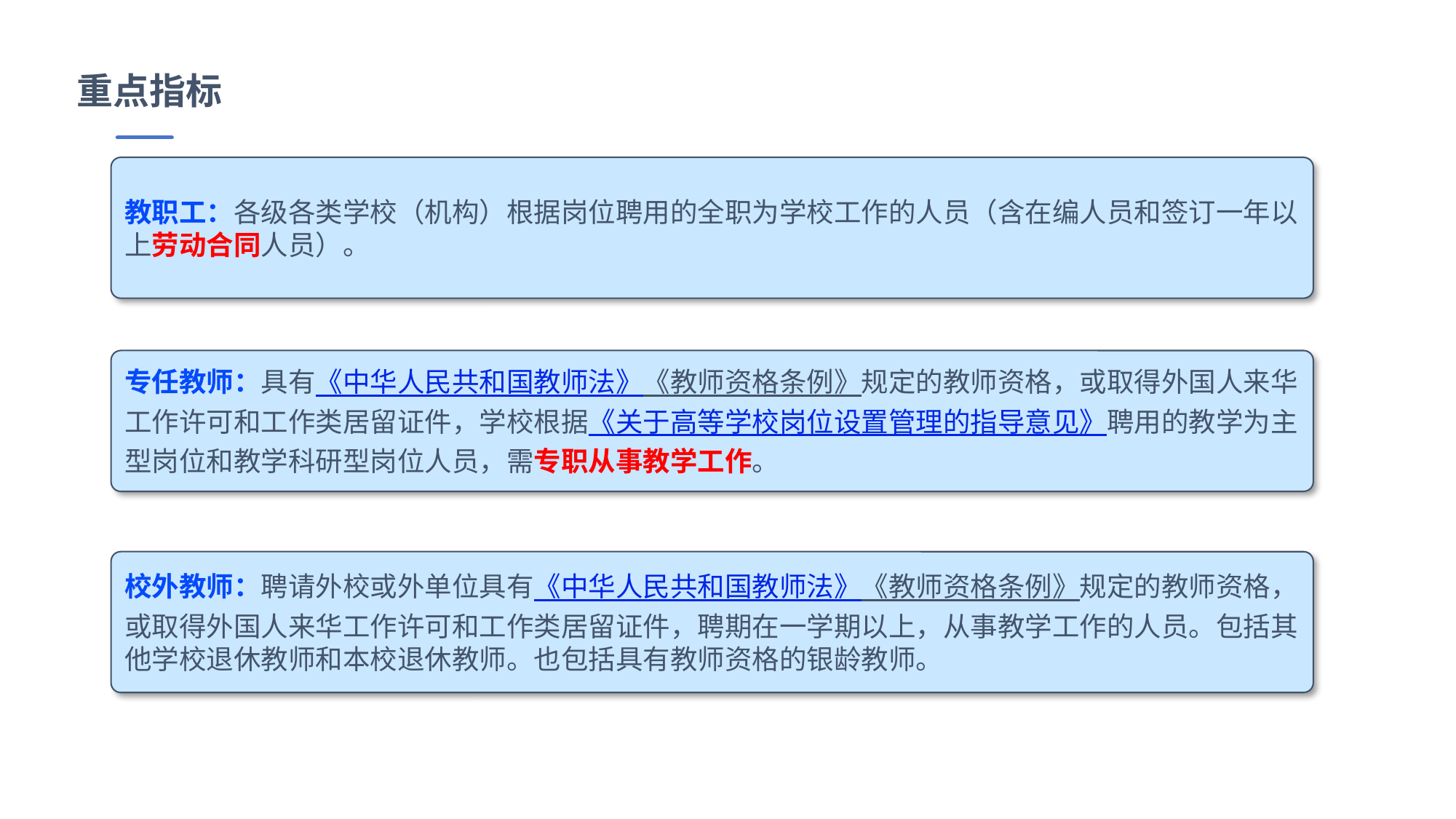

重点指标
教职工：各级各类学校（机构）根据岗位聘用的全职为学校工作的人员（含在编人员和签订一年以上劳动合同人员）。
专任教师：具有《中华人民共和国教师法》《教师资格条例》规定的教师资格，或取得外国人来华工作许可和工作类居留证件，学校根据《关于高等学校岗位设置管理的指导意见》聘用的教学为主型岗位和教学科研型岗位人员，需专职从事教学工作。
校外教师：聘请外校或外单位具有《中华人民共和国教师法》《教师资格条例》规定的教师资格，或取得外国人来华工作许可和工作类居留证件，聘期在一学期以上，从事教学工作的人员。包括其他学校退休教师和本校退休教师。也包括具有教师资格的银龄教师。